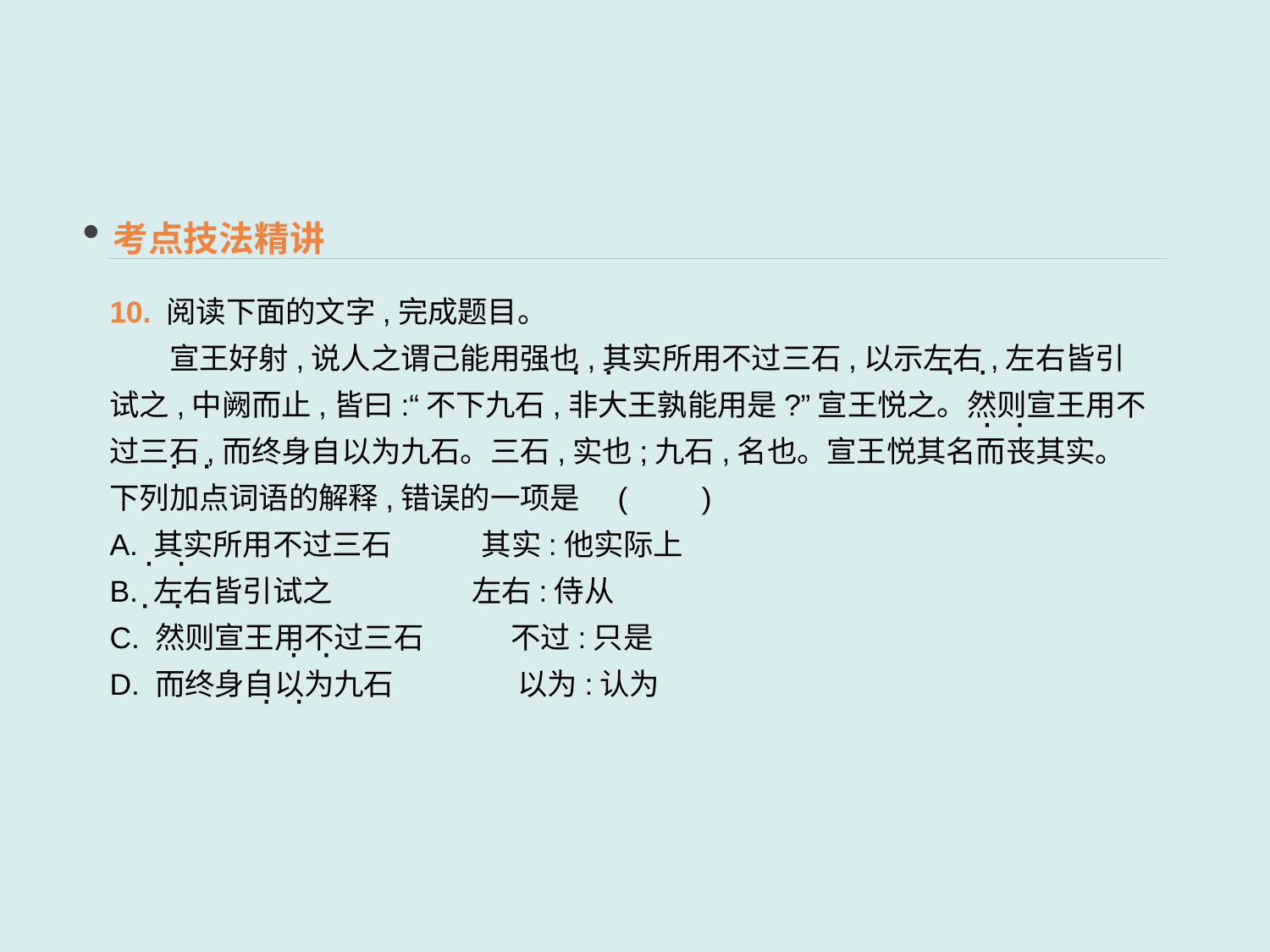

考点技法精讲

10. 阅读下面的文字,完成题目。
　　宣王好射,说人之谓己能用强也,其实所用不过三石,以示左右,左右皆引试之,中阙而止,皆曰:“不下九石,非大王孰能用是?”宣王悦之。然则宣王用不过三石,而终身自以为九石。三石,实也;九石,名也。宣王悦其名而丧其实。
下列加点词语的解释,错误的一项是	(　　)
A. 其实所用不过三石　　　其实:他实际上
B. 左右皆引试之	                左右:侍从
C. 然则宣王用不过三石	   不过:只是
D. 而终身自以为九石	    以为:认为

·  ·
·  ·
·  ·
·  ·
·  ·
·  ·
·  ·
·  ·